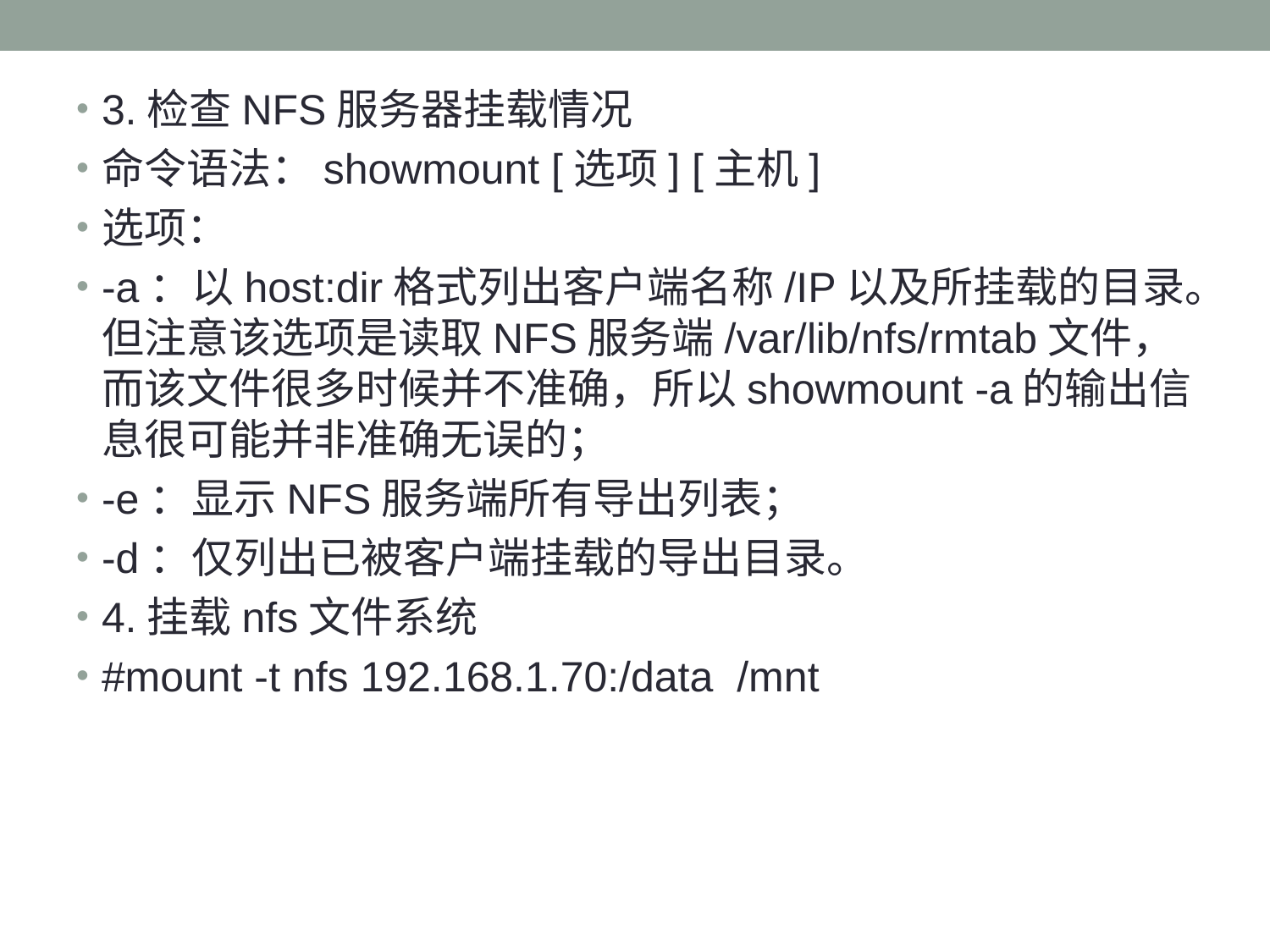

#
3.检查NFS服务器挂载情况
命令语法：showmount [选项] [主机]
选项：
-a：以host:dir格式列出客户端名称/IP以及所挂载的目录。但注意该选项是读取NFS服务端/var/lib/nfs/rmtab文件，而该文件很多时候并不准确，所以showmount -a的输出信息很可能并非准确无误的；
-e：显示NFS服务端所有导出列表；
-d：仅列出已被客户端挂载的导出目录。
4.挂载nfs文件系统
#mount -t nfs 192.168.1.70:/data  /mnt